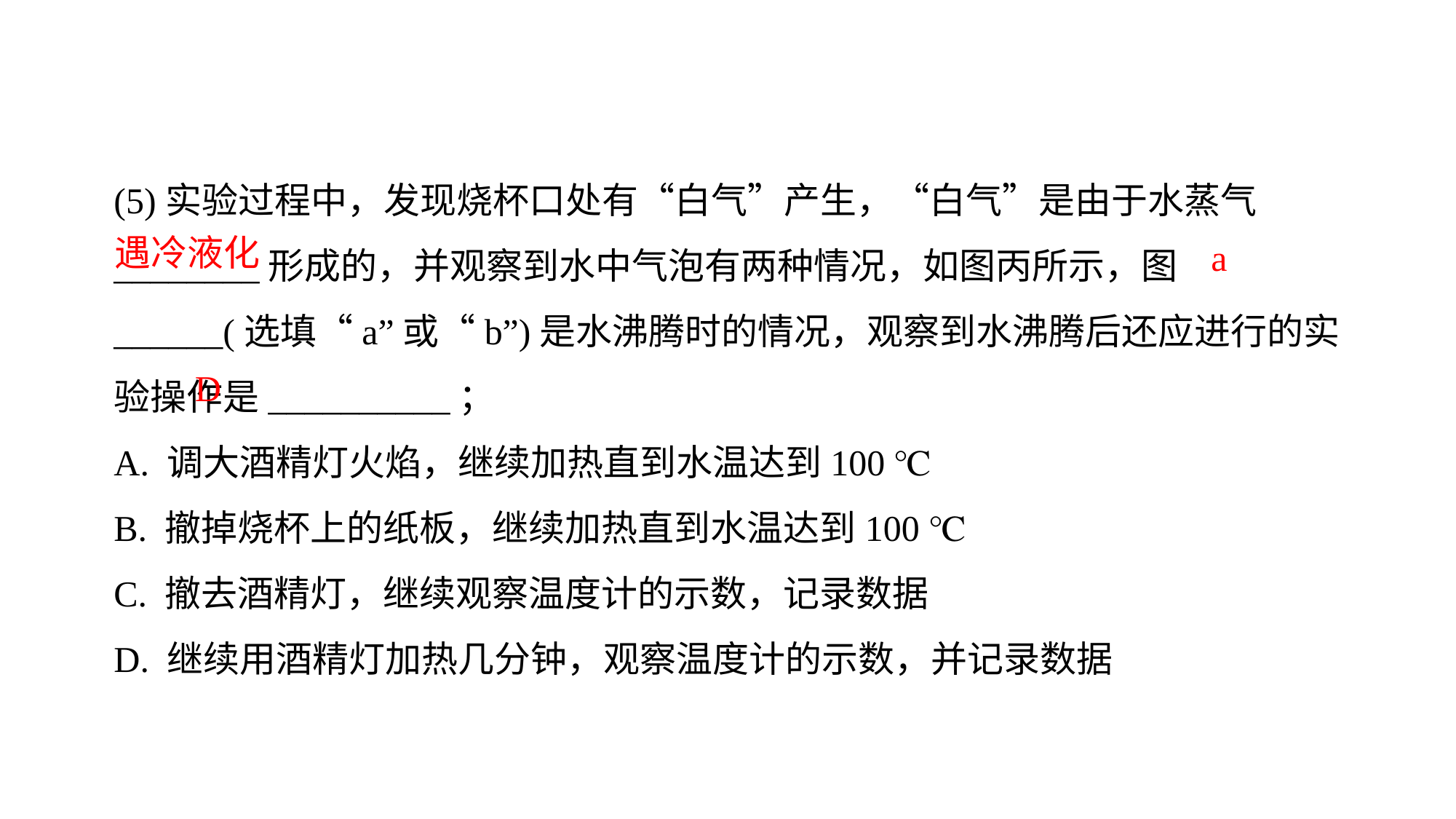

(5)实验过程中，发现烧杯口处有“白气”产生，“白气”是由于水蒸气________形成的，并观察到水中气泡有两种情况，如图丙所示，图______(选填“a”或“b”)是水沸腾时的情况，观察到水沸腾后还应进行的实验操作是__________；
A. 调大酒精灯火焰，继续加热直到水温达到100 ℃
B. 撤掉烧杯上的纸板，继续加热直到水温达到100 ℃
C. 撤去酒精灯，继续观察温度计的示数，记录数据
D. 继续用酒精灯加热几分钟，观察温度计的示数，并记录数据
遇冷液化
a
D